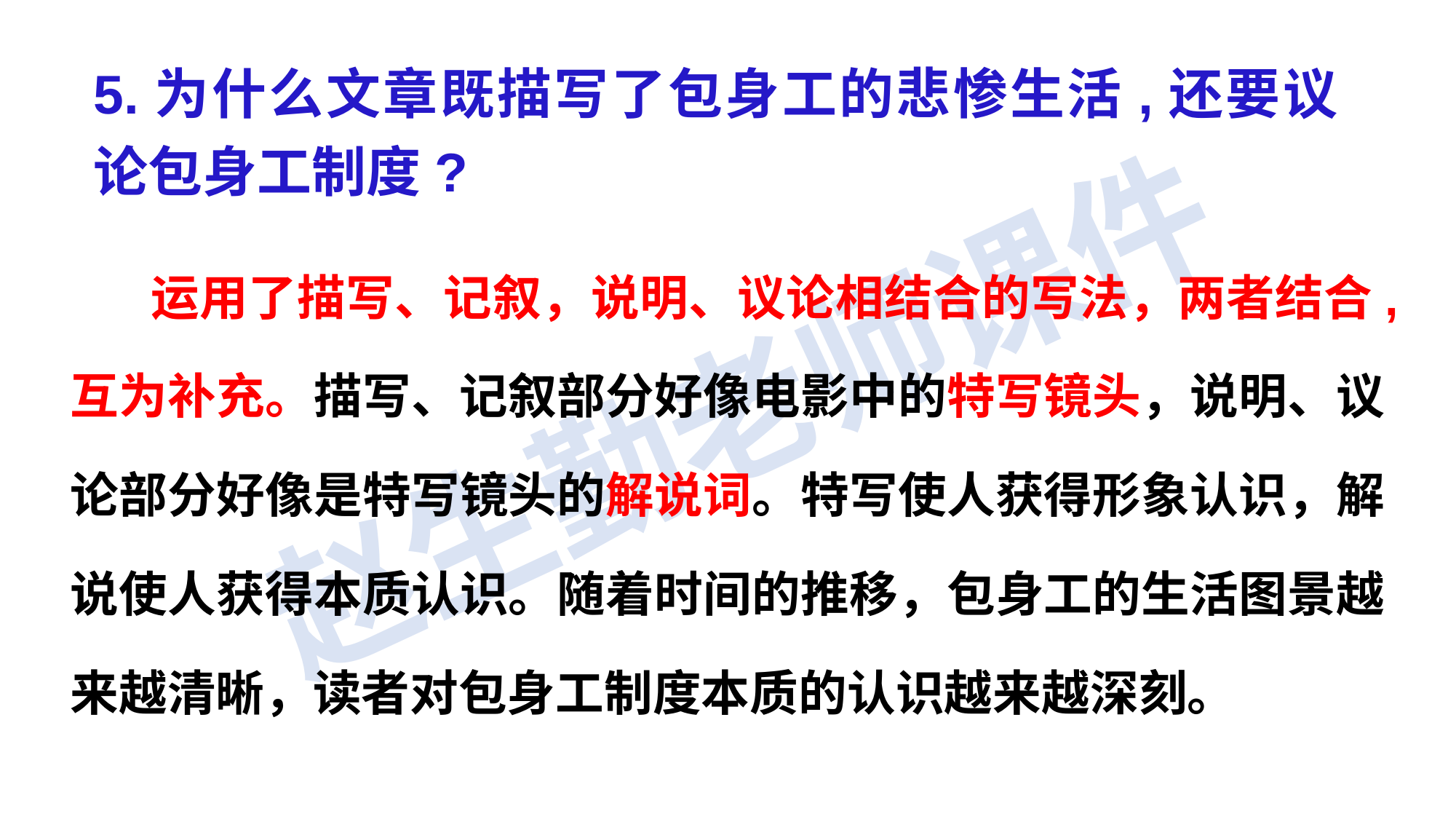

5.为什么文章既描写了包身工的悲惨生活,还要议论包身工制度?
      运用了描写、记叙，说明、议论相结合的写法，两者结合,互为补充。描写、记叙部分好像电影中的特写镜头，说明、议论部分好像是特写镜头的解说词。特写使人获得形象认识，解说使人获得本质认识。随着时间的推移，包身工的生活图景越来越清晰，读者对包身工制度本质的认识越来越深刻。